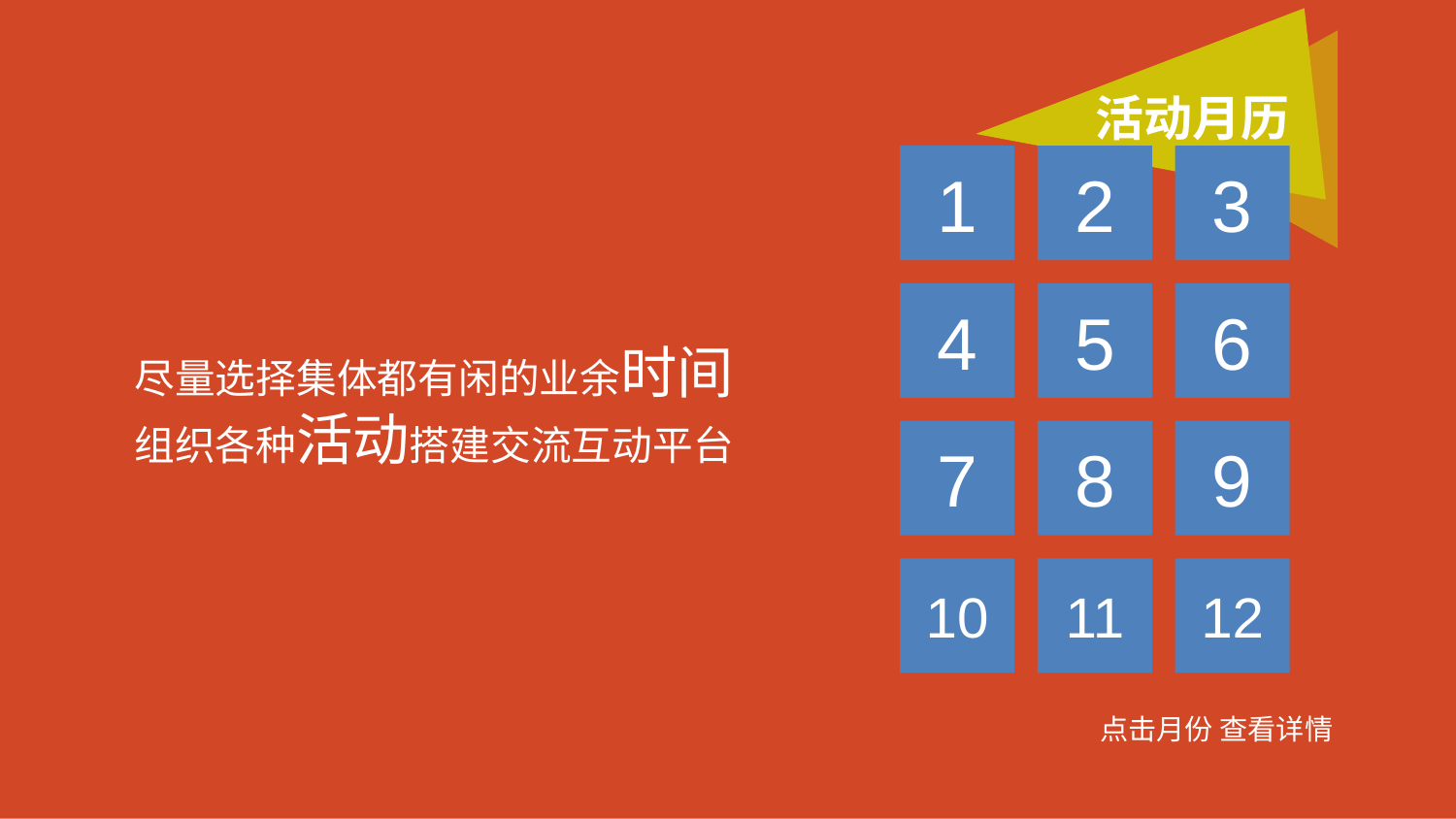

活动月历
1
2
3
4
5
6
尽量选择集体都有闲的业余时间
组织各种活动搭建交流互动平台

7
8
9
10
11
12
点击月份 查看详情